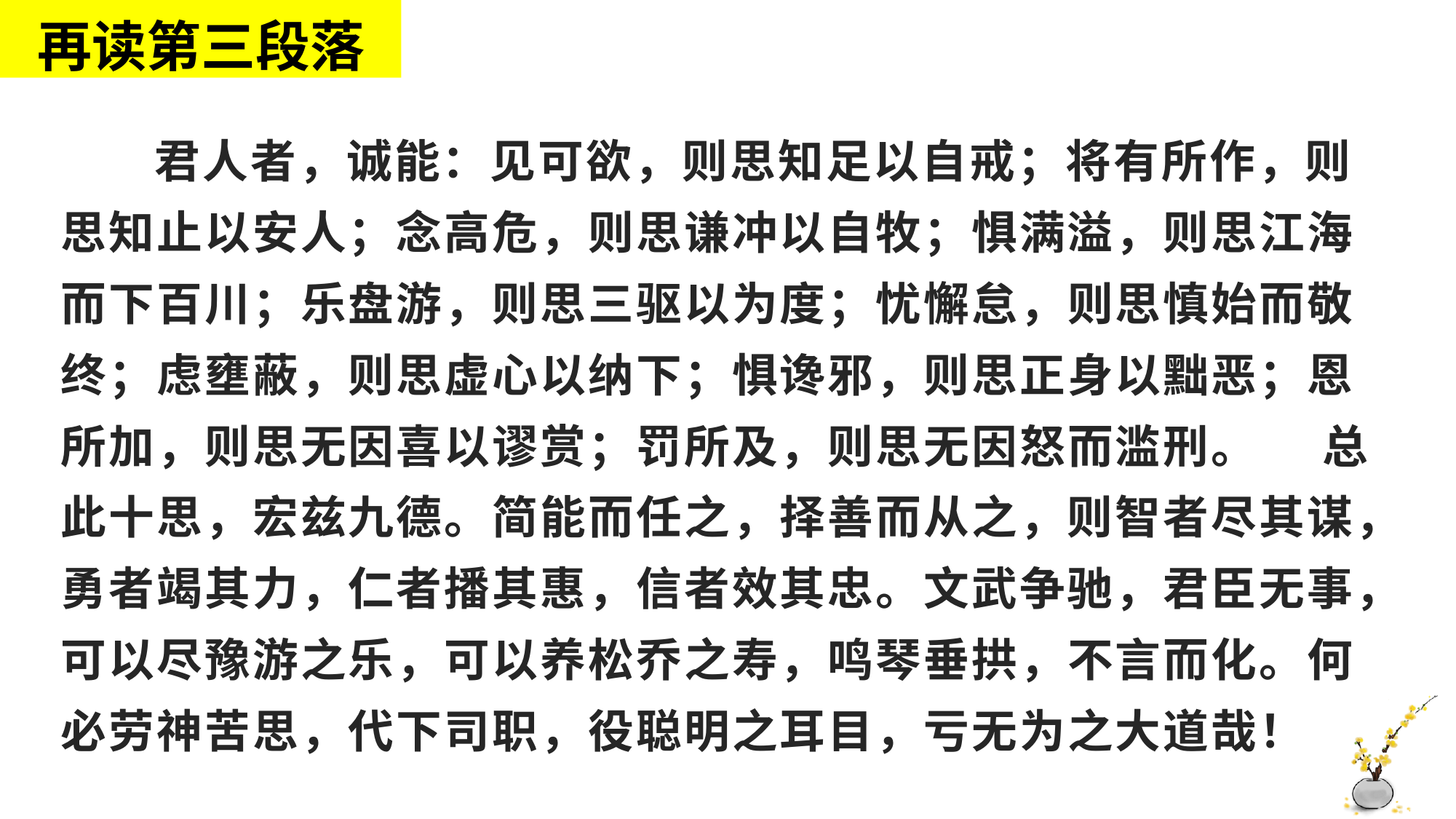

再读第三段落
         君人者，诚能：见可欲，则思知足以自戒；将有所作，则思知止以安人；念高危，则思谦冲以自牧；惧满溢，则思江海而下百川；乐盘游，则思三驱以为度；忧懈怠，则思慎始而敬终；虑壅蔽，则思虚心以纳下；惧谗邪，则思正身以黜恶；恩所加，则思无因喜以谬赏；罚所及，则思无因怒而滥刑。     总此十思，宏兹九德。简能而任之，择善而从之，则智者尽其谋，勇者竭其力，仁者播其惠，信者效其忠。文武争驰，君臣无事，可以尽豫游之乐，可以养松乔之寿，鸣琴垂拱，不言而化。何必劳神苦思，代下司职，役聪明之耳目，亏无为之大道哉！